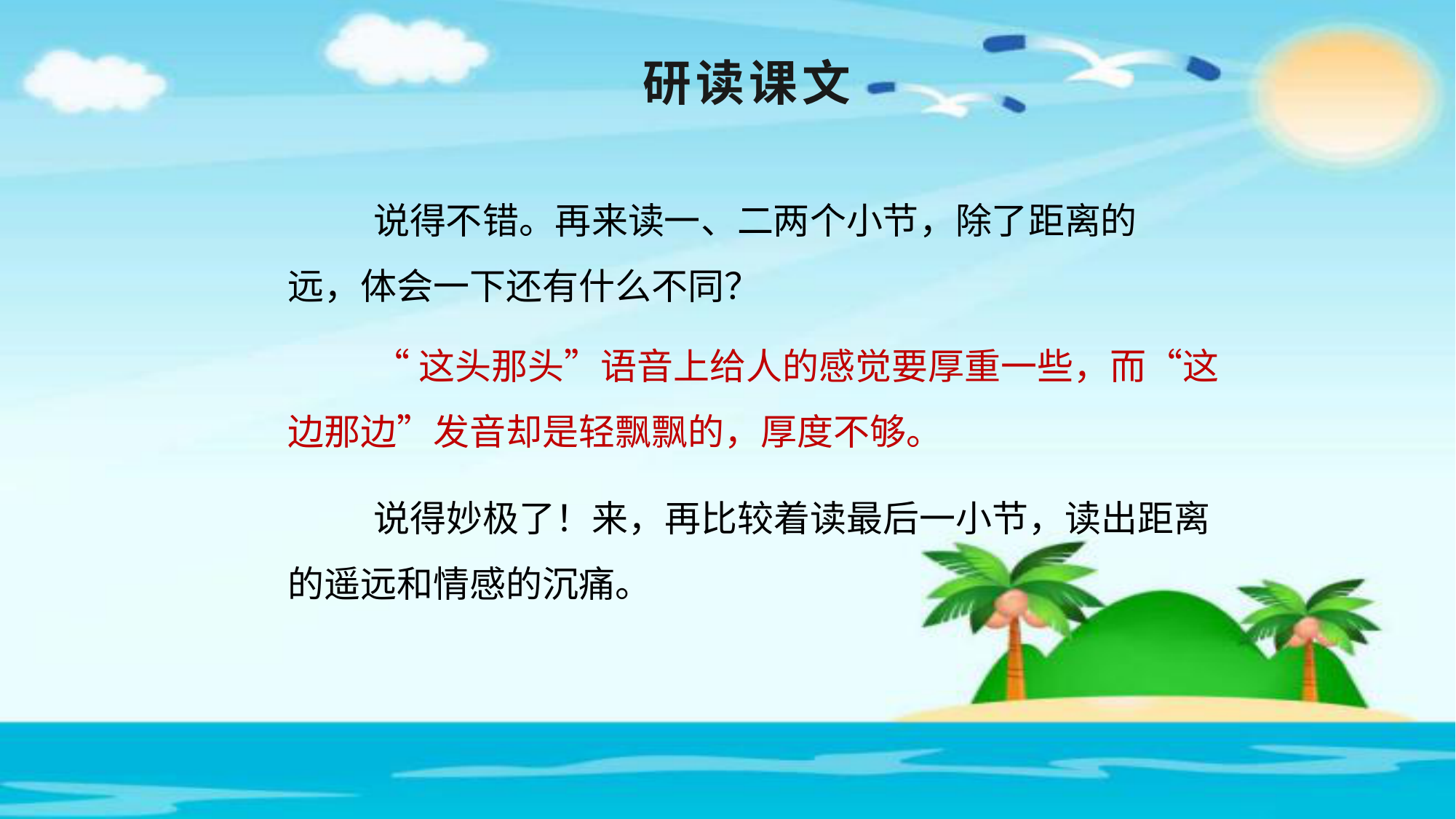

研读课文
说得不错。再来读一、二两个小节，除了距离的远，体会一下还有什么不同？
“这头那头”语音上给人的感觉要厚重一些，而“这边那边”发音却是轻飘飘的，厚度不够。
说得妙极了！来，再比较着读最后一小节，读出距离的遥远和情感的沉痛。